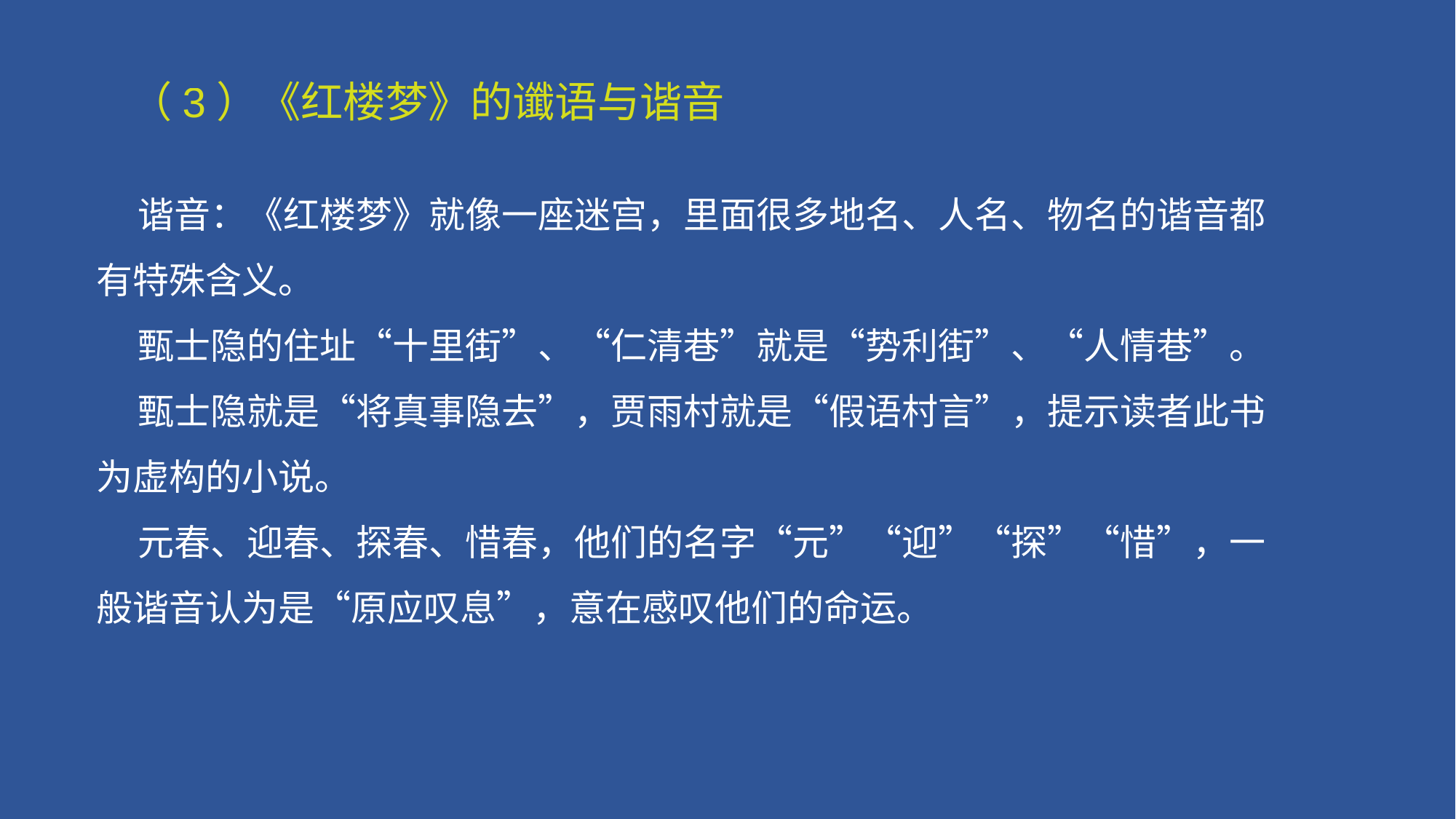

（3）《红楼梦》的谶语与谐音
    谐音：《红楼梦》就像一座迷宫，里面很多地名、人名、物名的谐音都有特殊含义。
    甄士隐的住址“十里街”、“仁清巷”就是“势利街”、“人情巷”。
    甄士隐就是“将真事隐去”，贾雨村就是“假语村言”，提示读者此书为虚构的小说。
    元春、迎春、探春、惜春，他们的名字“元”“迎”“探”“惜”，一般谐音认为是“原应叹息”，意在感叹他们的命运。